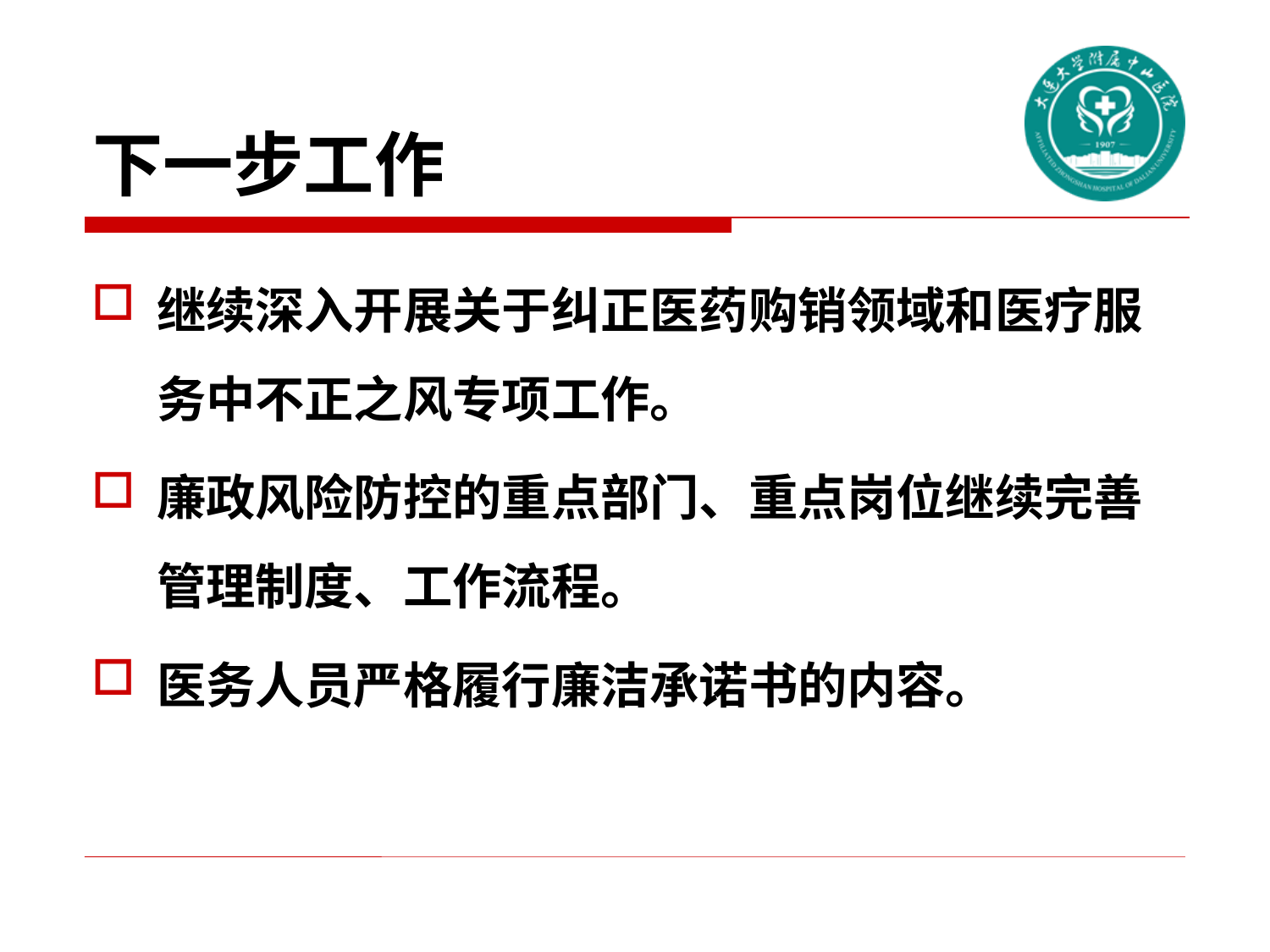

# 下一步工作
继续深入开展关于纠正医药购销领域和医疗服务中不正之风专项工作。
廉政风险防控的重点部门、重点岗位继续完善管理制度、工作流程。
医务人员严格履行廉洁承诺书的内容。